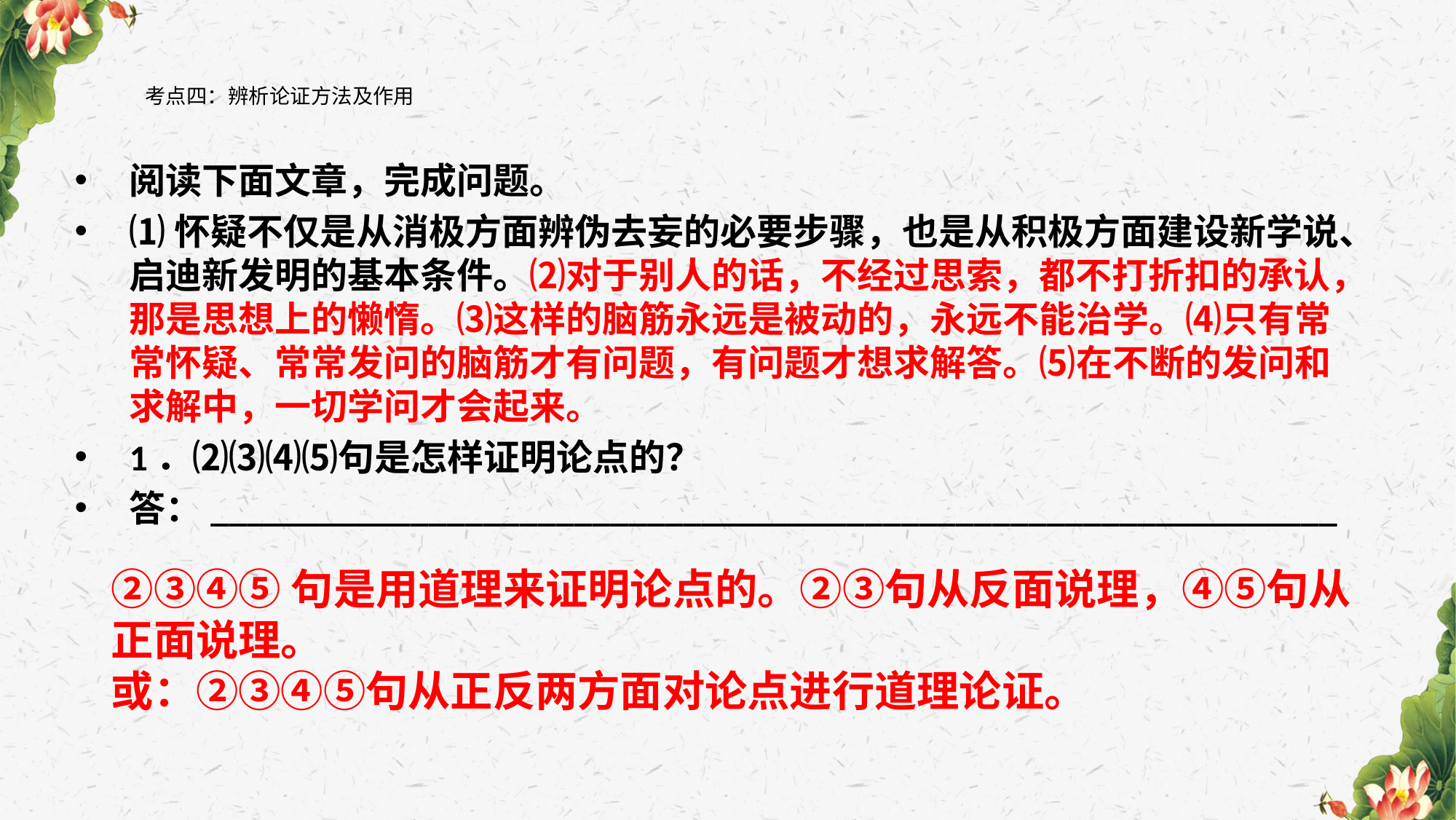

# 考点四：辨析论证方法及作用
阅读下面文章，完成问题。
⑴怀疑不仅是从消极方面辨伪去妄的必要步骤，也是从积极方面建设新学说、启迪新发明的基本条件。⑵对于别人的话，不经过思索，都不打折扣的承认，那是思想上的懒惰。⑶这样的脑筋永远是被动的，永远不能治学。⑷只有常常怀疑、常常发问的脑筋才有问题，有问题才想求解答。⑸在不断的发问和求解中，一切学问才会起来。
1．⑵⑶⑷⑸句是怎样证明论点的？
答：______________________________________________________________

②③④⑤句是用道理来证明论点的。②③句从反面说理，④⑤句从正面说理。
或：②③④⑤句从正反两方面对论点进行道理论证。